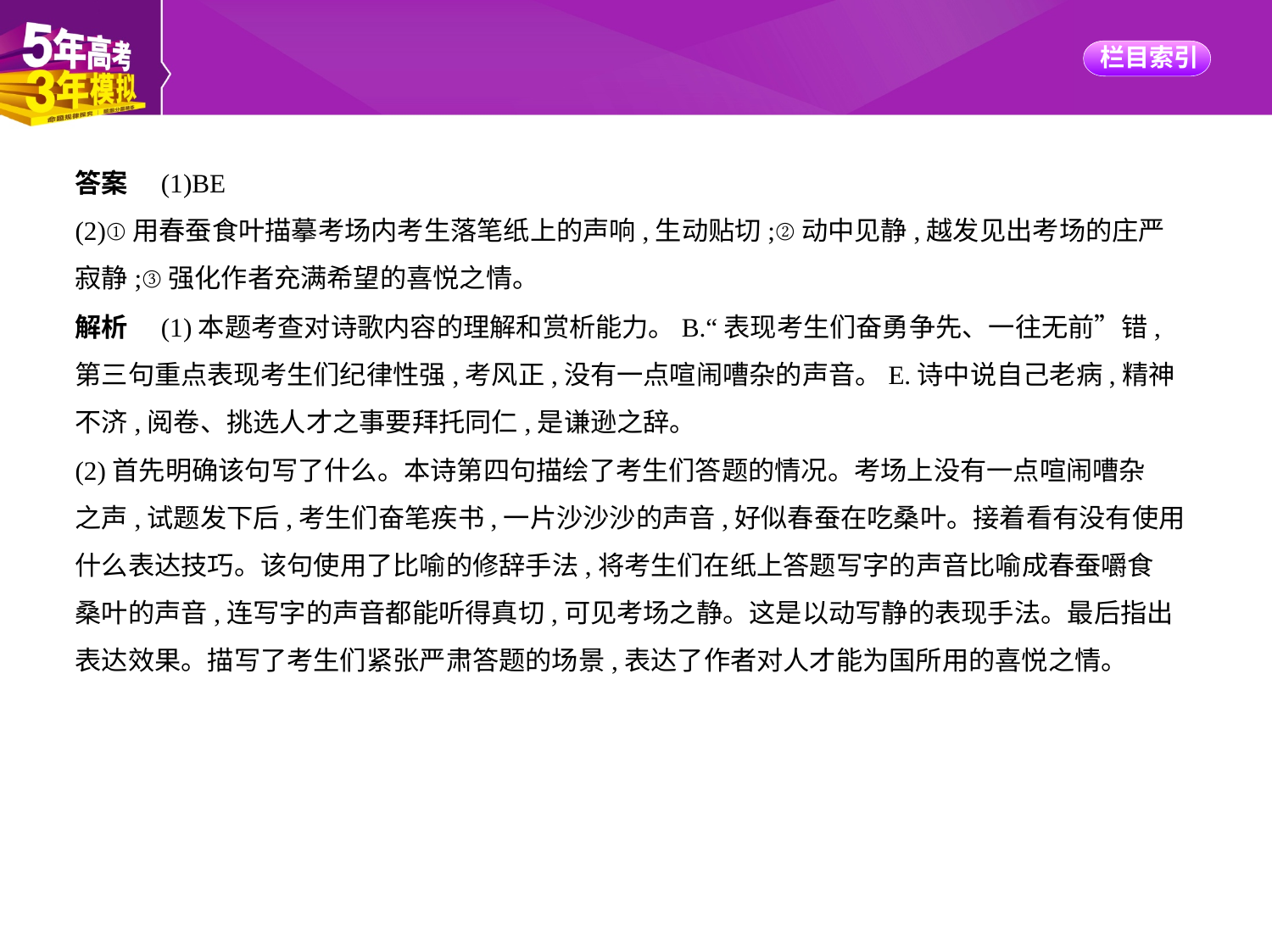

答案　(1)BE
(2)①用春蚕食叶描摹考场内考生落笔纸上的声响,生动贴切;②动中见静,越发见出考场的庄严
寂静;③强化作者充满希望的喜悦之情。
解析　(1)本题考查对诗歌内容的理解和赏析能力。B.“表现考生们奋勇争先、一往无前”错,
第三句重点表现考生们纪律性强,考风正,没有一点喧闹嘈杂的声音。E.诗中说自己老病,精神
不济,阅卷、挑选人才之事要拜托同仁,是谦逊之辞。
(2)首先明确该句写了什么。本诗第四句描绘了考生们答题的情况。考场上没有一点喧闹嘈杂
之声,试题发下后,考生们奋笔疾书,一片沙沙沙的声音,好似春蚕在吃桑叶。接着看有没有使用
什么表达技巧。该句使用了比喻的修辞手法,将考生们在纸上答题写字的声音比喻成春蚕嚼食
桑叶的声音,连写字的声音都能听得真切,可见考场之静。这是以动写静的表现手法。最后指出
表达效果。描写了考生们紧张严肃答题的场景,表达了作者对人才能为国所用的喜悦之情。